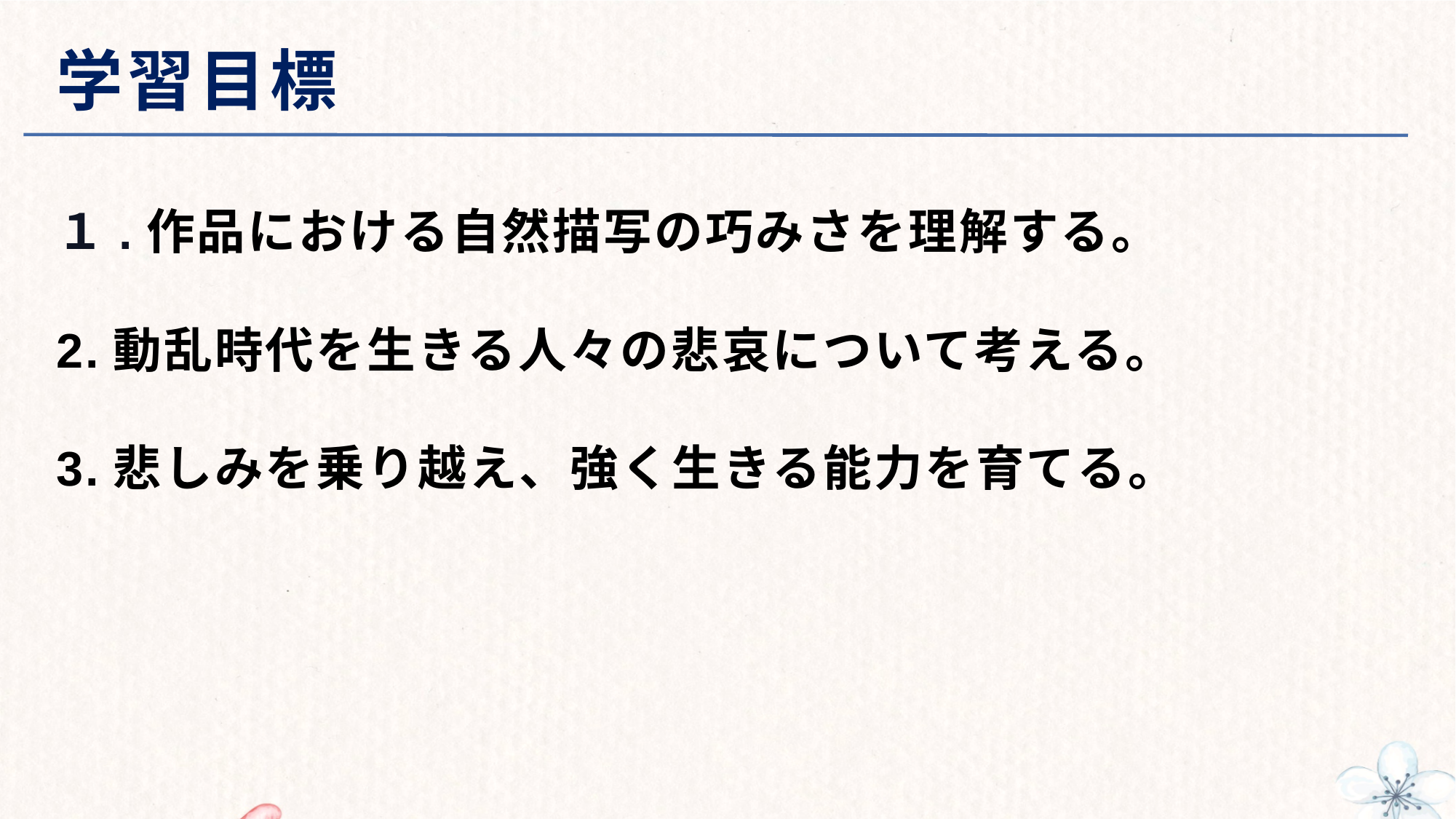

# 学習目標
１.作品における自然描写の巧みさを理解する。
2.動乱時代を生きる人々の悲哀について考える。
3.悲しみを乗り越え、強く生きる能力を育てる。